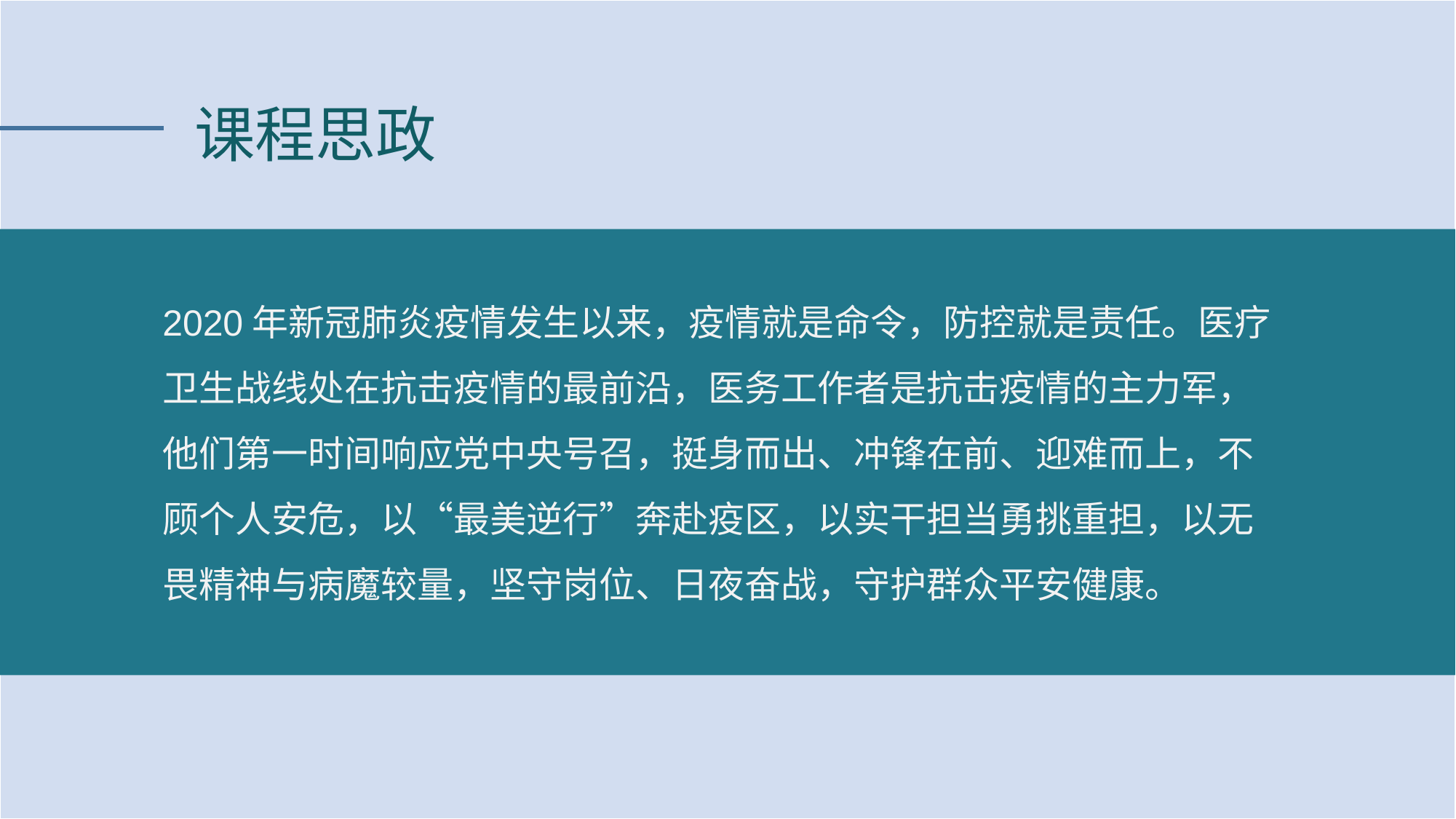

课程思政

2020年新冠肺炎疫情发生以来，疫情就是命令，防控就是责任。医疗卫生战线处在抗击疫情的最前沿，医务工作者是抗击疫情的主力军，他们第一时间响应党中央号召，挺身而出、冲锋在前、迎难而上，不顾个人安危，以“最美逆行”奔赴疫区，以实干担当勇挑重担，以无畏精神与病魔较量，坚守岗位、日夜奋战，守护群众平安健康。